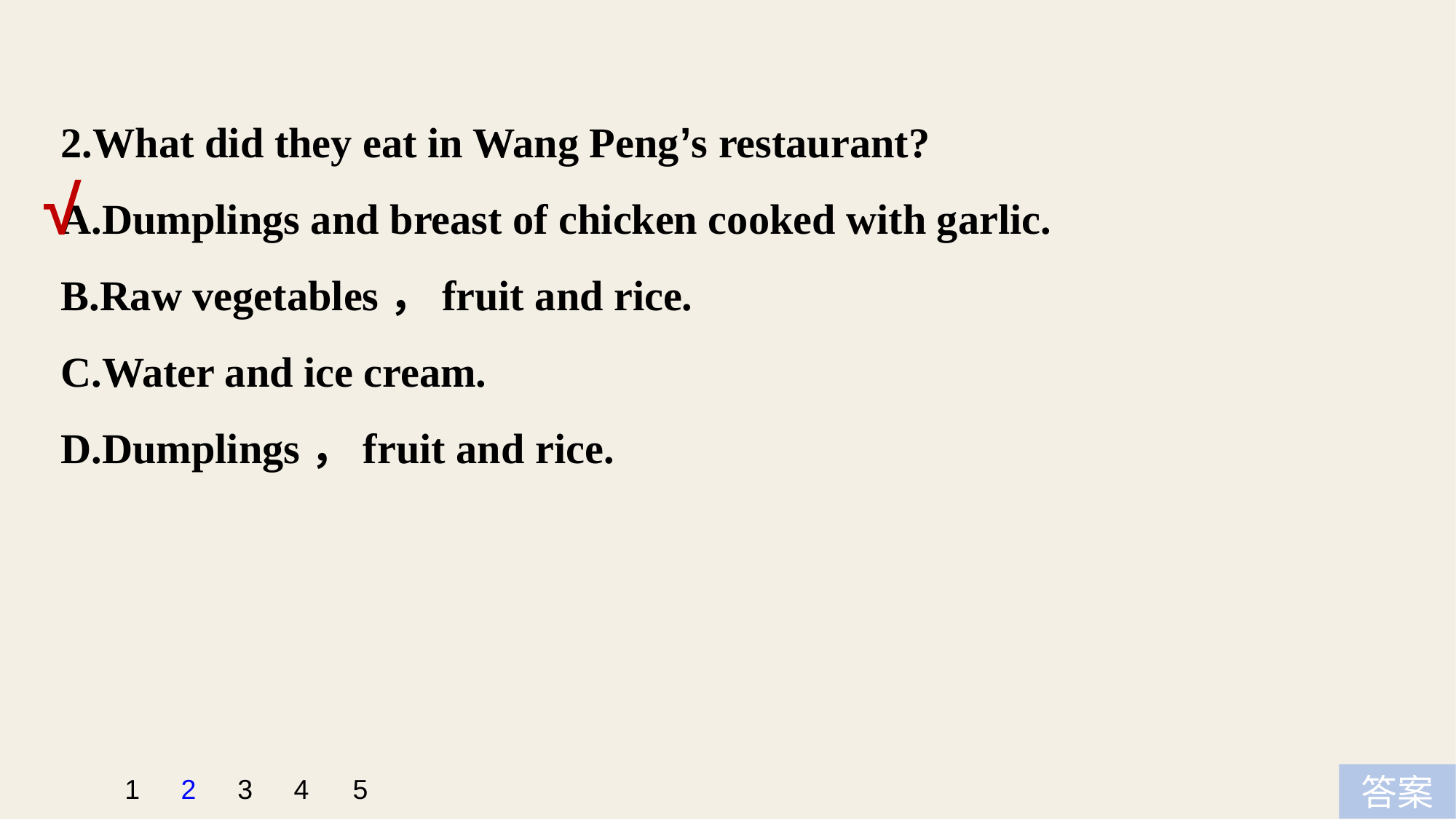

2.What did they eat in Wang Peng’s restaurant?
A.Dumplings and breast of chicken cooked with garlic.
B.Raw vegetables，fruit and rice.
C.Water and ice cream.
D.Dumplings，fruit and rice.
√
5
1
2
3
4
答案